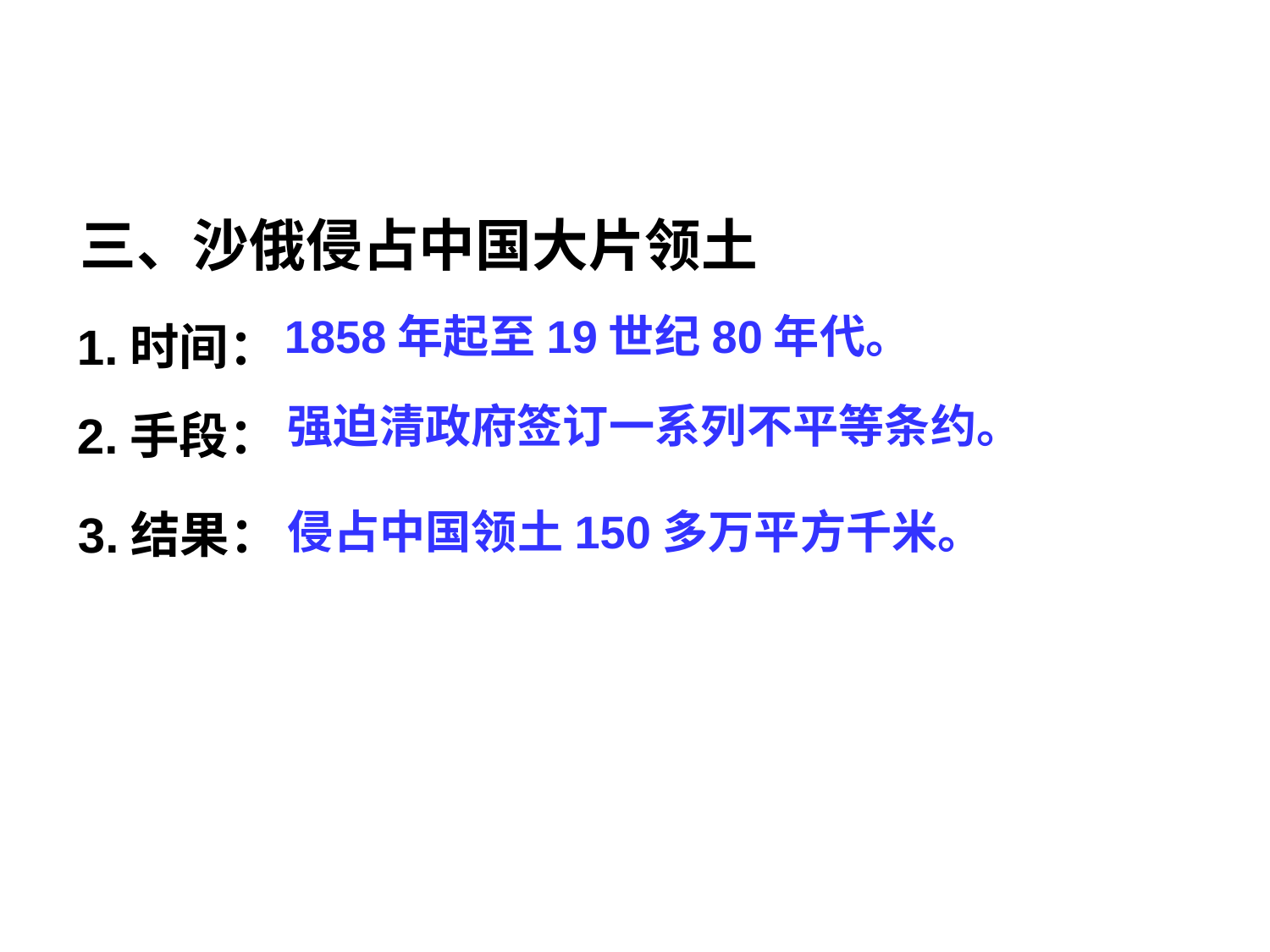

三、沙俄侵占中国大片领土
1.时间：
2.手段：
1858年起至19世纪80年代。
强迫清政府签订一系列不平等条约。
3.结果：
侵占中国领土150多万平方千米。